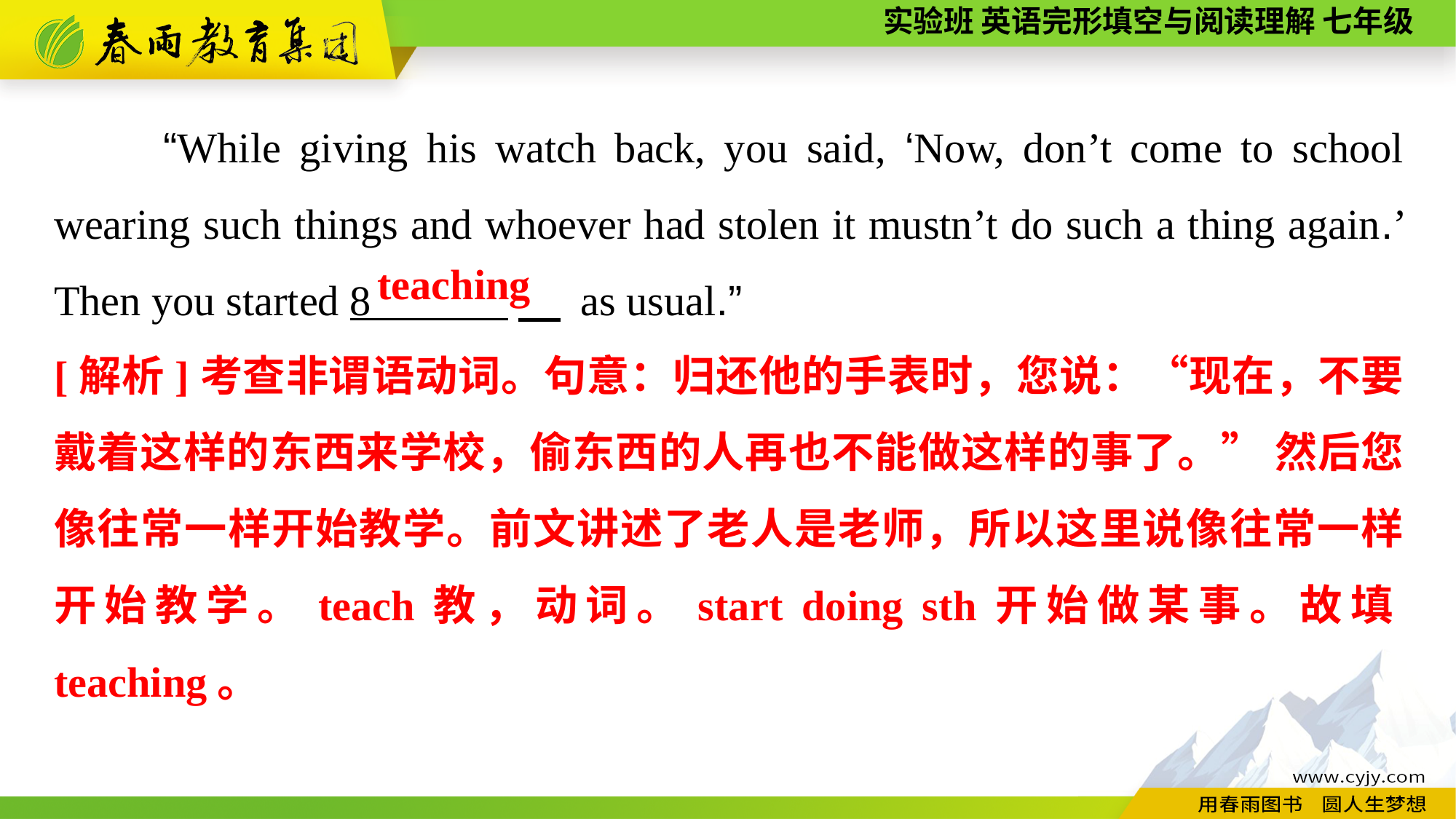

“While giving his watch back, you said, ‘Now, don’t come to school wearing such things and whoever had stolen it mustn’t do such a thing again.’ Then you started 8             　 as usual.”
 teaching
[解析]考查非谓语动词。句意：归还他的手表时，您说：“现在，不要戴着这样的东西来学校，偷东西的人再也不能做这样的事了。” 然后您像往常一样开始教学。前文讲述了老人是老师，所以这里说像往常一样开始教学。teach教，动词。start doing sth开始做某事。故填teaching。